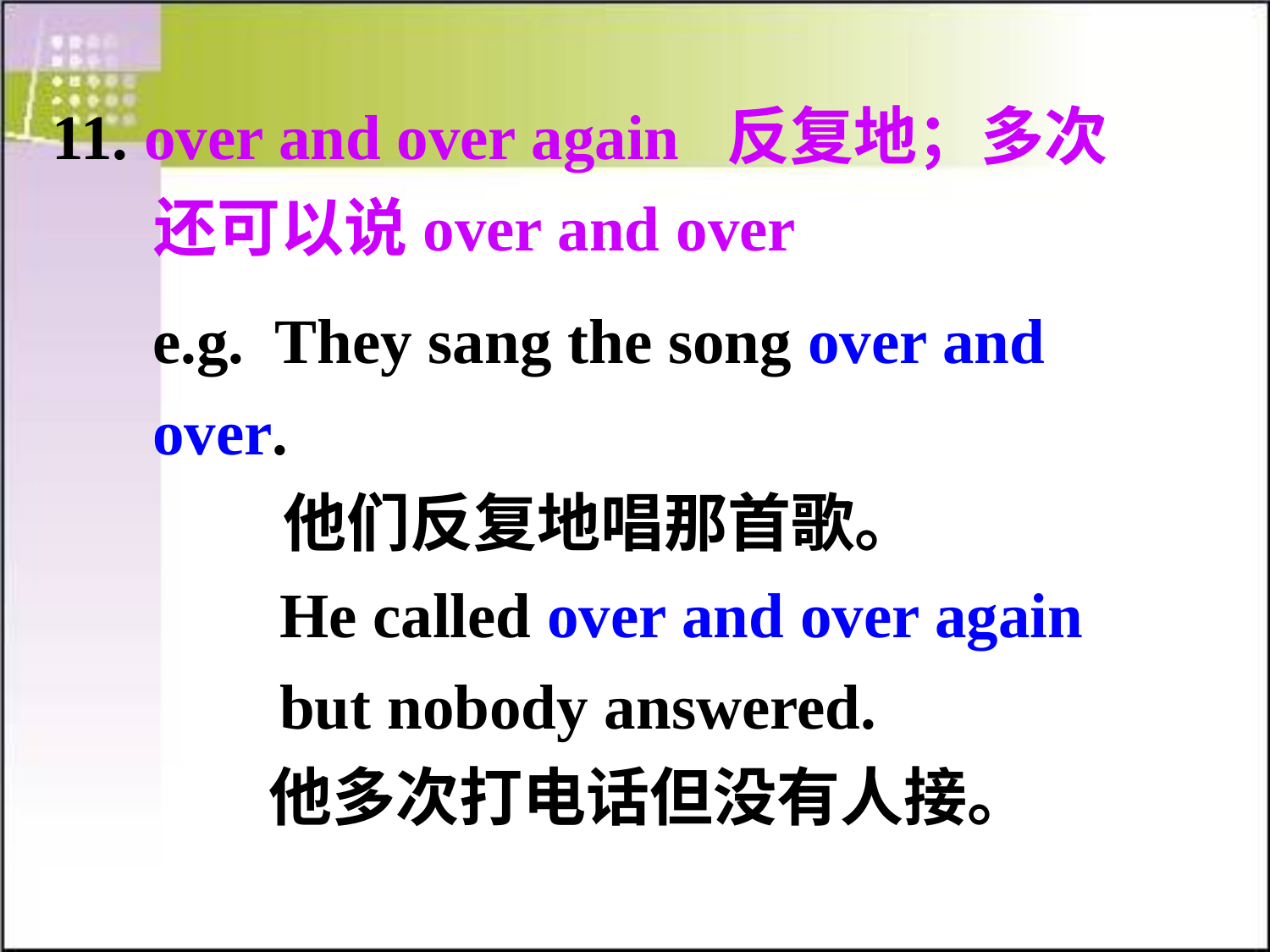

11. over and over again  反复地；多次
      还可以说over and over
e.g.  They sang the song over and over.
        他们反复地唱那首歌。
        He called over and over again
        but nobody answered.
       他多次打电话但没有人接。